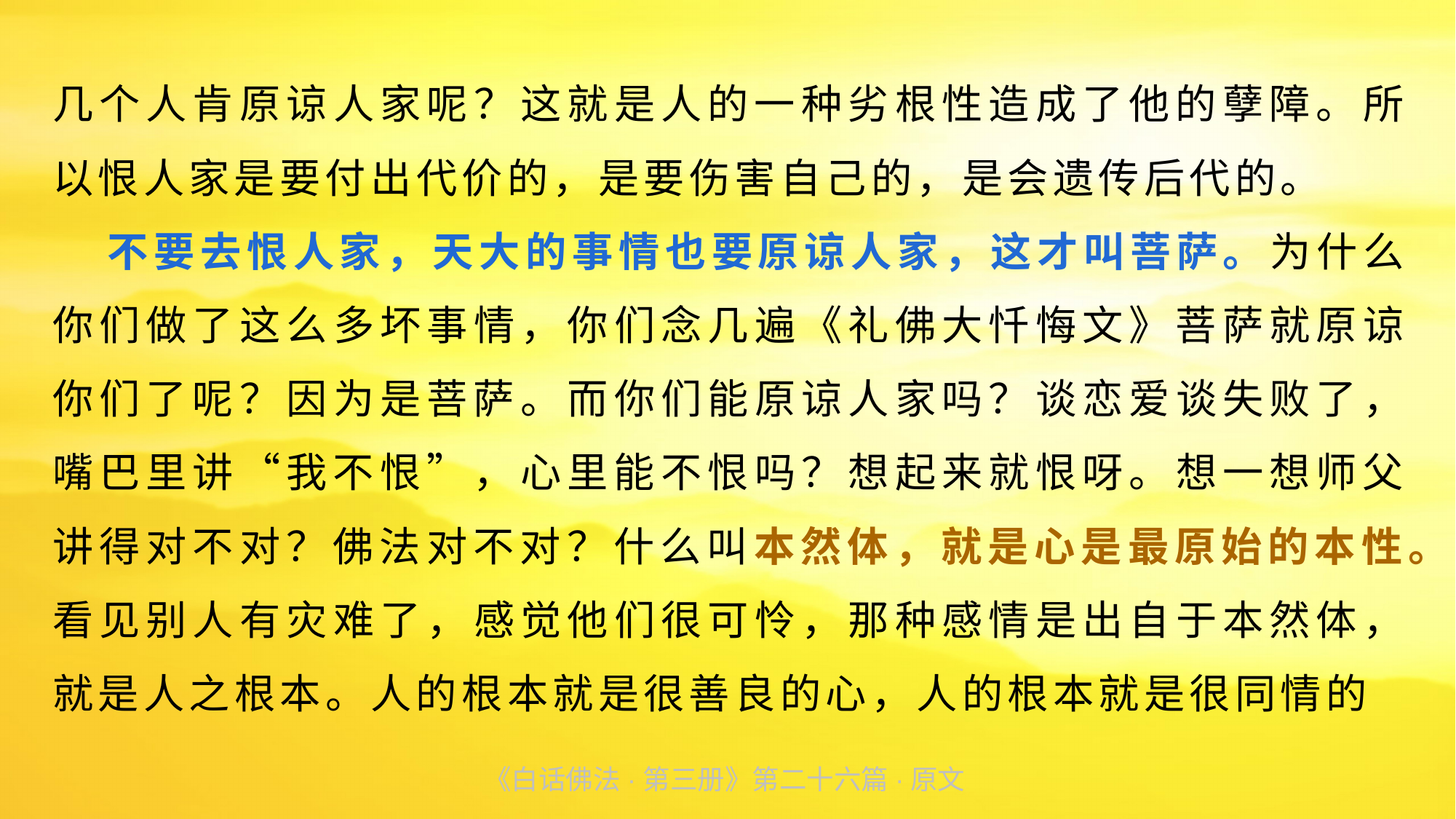

几个人肯原谅人家呢？这就是人的一种劣根性造成了他的孽障。所以恨人家是要付出代价的，是要伤害自己的，是会遗传后代的。
   不要去恨人家，天大的事情也要原谅人家，这才叫菩萨。为什么你们做了这么多坏事情，你们念几遍《礼佛大忏悔文》菩萨就原谅你们了呢？因为是菩萨。而你们能原谅人家吗？谈恋爱谈失败了，嘴巴里讲“我不恨”，心里能不恨吗？想起来就恨呀。想一想师父讲得对不对？佛法对不对？什么叫本然体，就是心是最原始的本性。看见别人有灾难了，感觉他们很可怜，那种感情是出自于本然体，就是人之根本。人的根本就是很善良的心，人的根本就是很同情的
《白话佛法·第三册》第二十六篇·原文